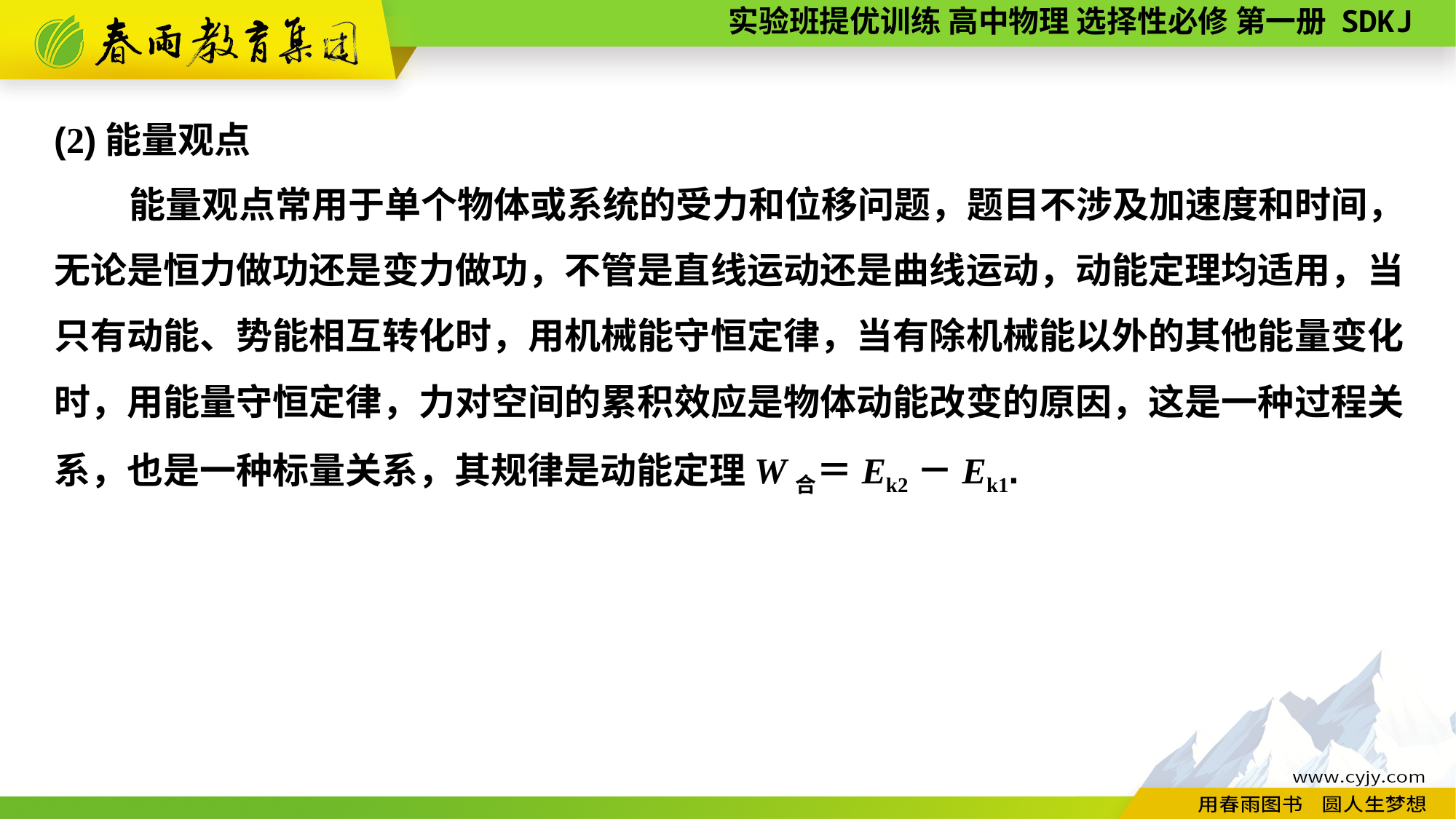

(2)能量观点
能量观点常用于单个物体或系统的受力和位移问题，题目不涉及加速度和时间，无论是恒力做功还是变力做功，不管是直线运动还是曲线运动，动能定理均适用，当只有动能、势能相互转化时，用机械能守恒定律，当有除机械能以外的其他能量变化时，用能量守恒定律，力对空间的累积效应是物体动能改变的原因，这是一种过程关系，也是一种标量关系，其规律是动能定理W合＝Ek2－Ek1.